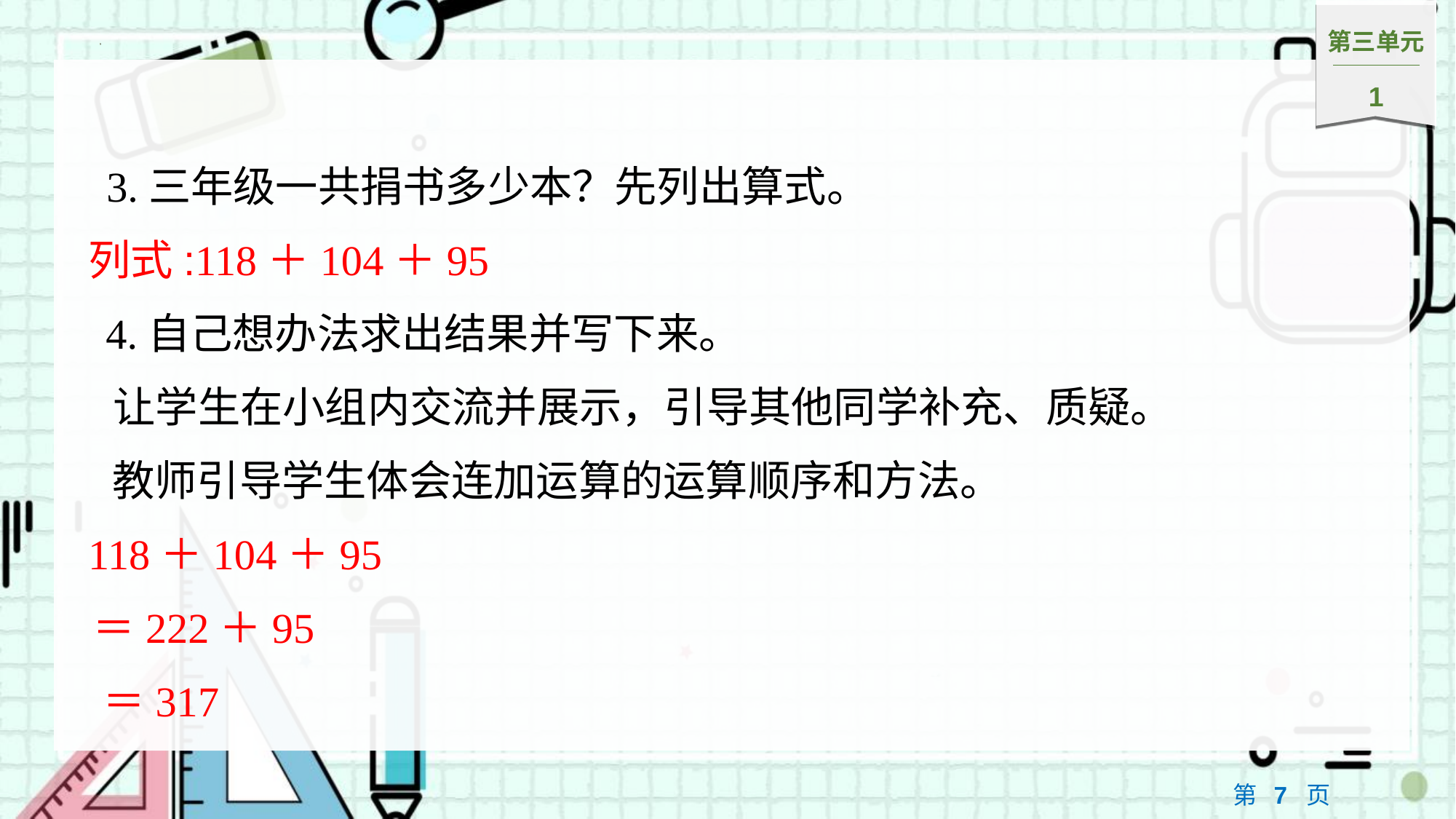

3.三年级一共捐书多少本？先列出算式。
列式:118＋104＋95
4.自己想办法求出结果并写下来。
让学生在小组内交流并展示，引导其他同学补充、质疑。
教师引导学生体会连加运算的运算顺序和方法。
118＋104＋95
＝222＋95
＝317